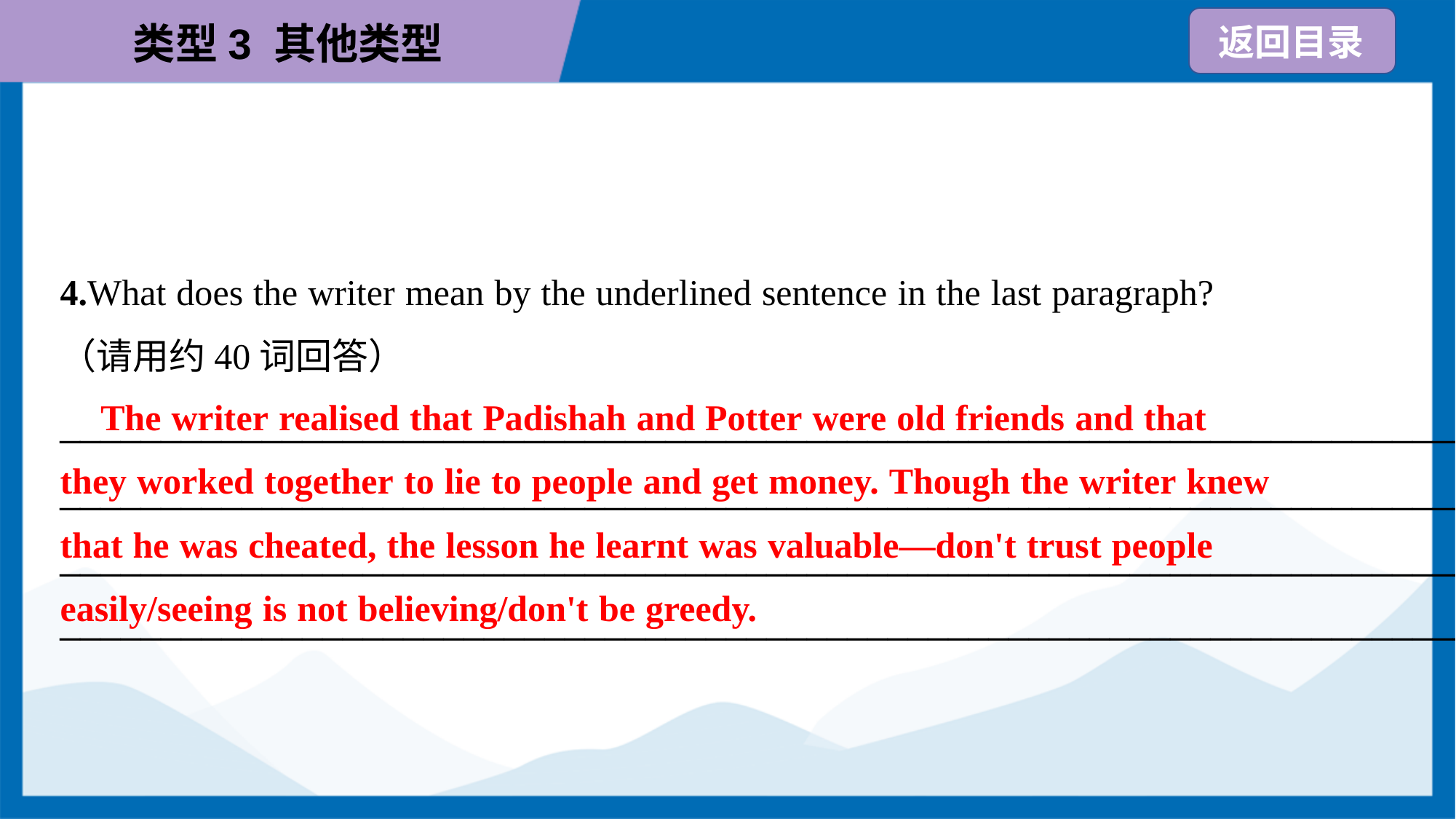

4.What does the writer mean by the underlined sentence in the last paragraph?
（请用约40词回答）
    The writer realised that Padishah and Potter were old friends and that
they worked together to lie to people and get money. Though the writer knew
that he was cheated, the lesson he learnt was valuable—don't trust people
easily/seeing is not believing/don't be greedy.
_________________________________________________________________________
_________________________________________________________________________
_________________________________________________________________________
_________________________________________________________________________